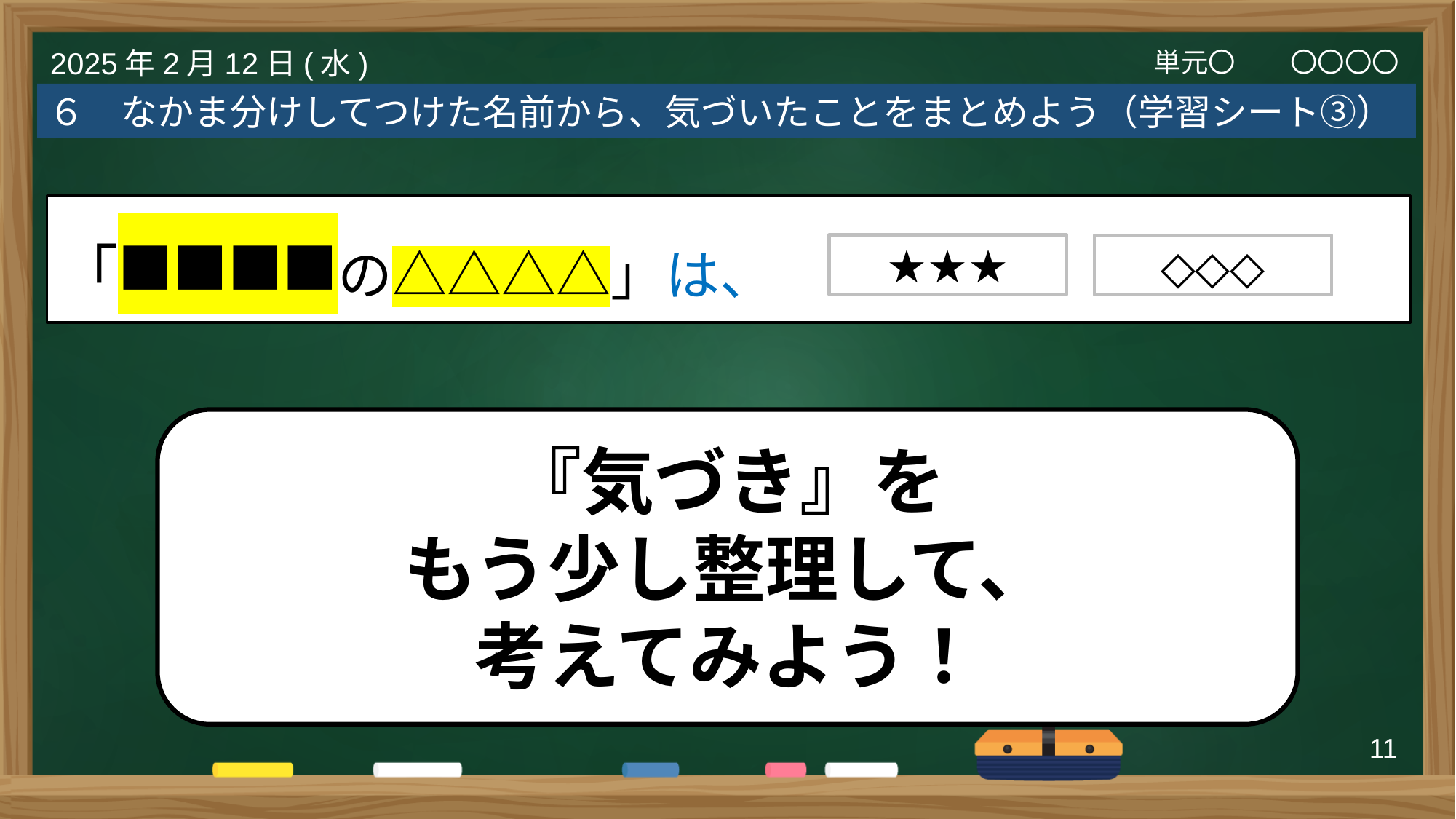

単元〇　　〇〇〇〇
2025年2月12日(水)
６　なかま分けしてつけた名前から、気づいたことをまとめよう（学習シート③）
「■■■■の△△△△」は、
★★★
◇◇◇
『気づき』を
もう少し整理して、
考えてみよう！
11